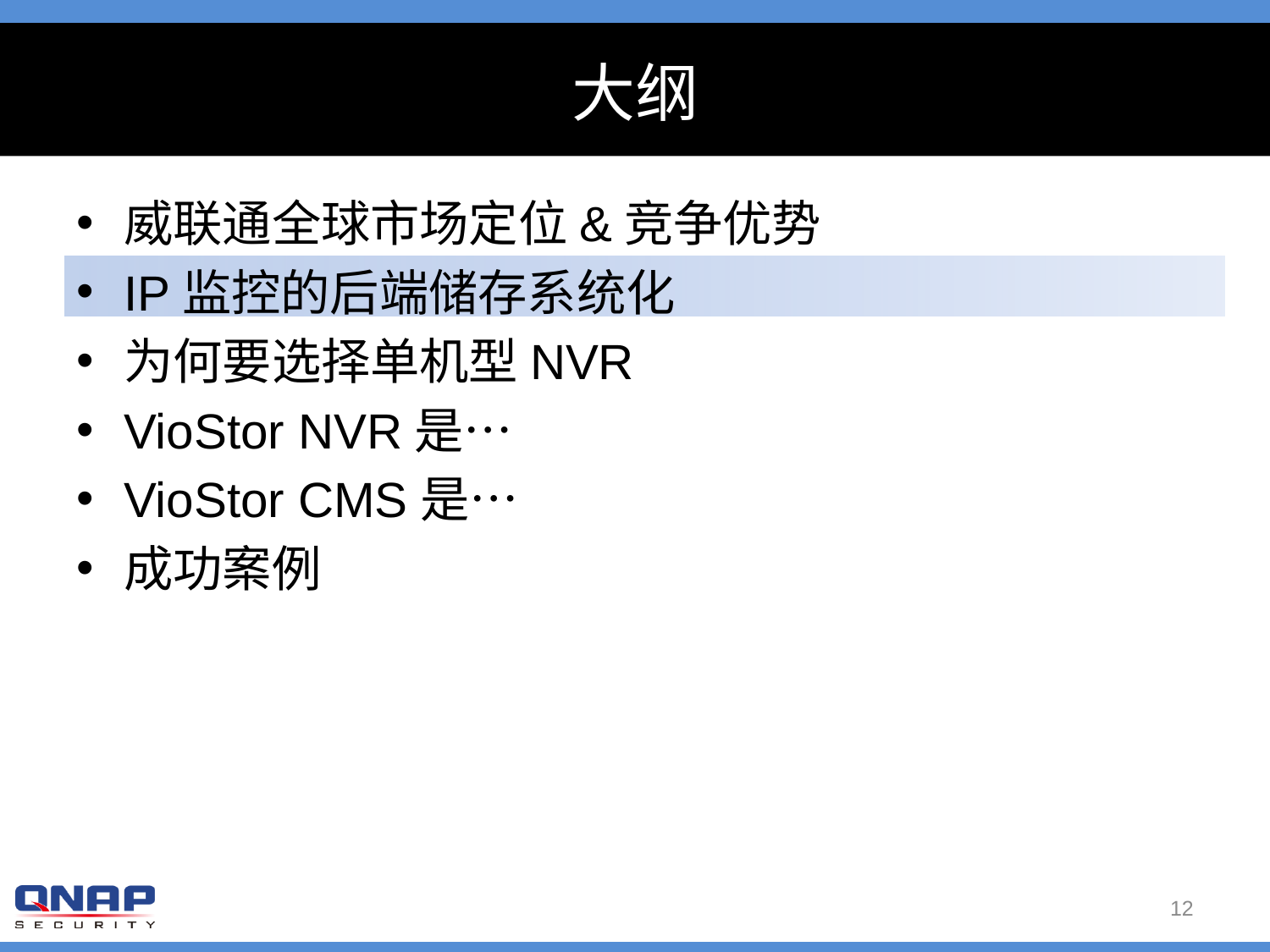

# 大纲
威联通全球市场定位&竞争优势
IP监控的后端储存系统化
为何要选择单机型NVR
VioStor NVR是…
VioStor CMS是…
成功案例

12